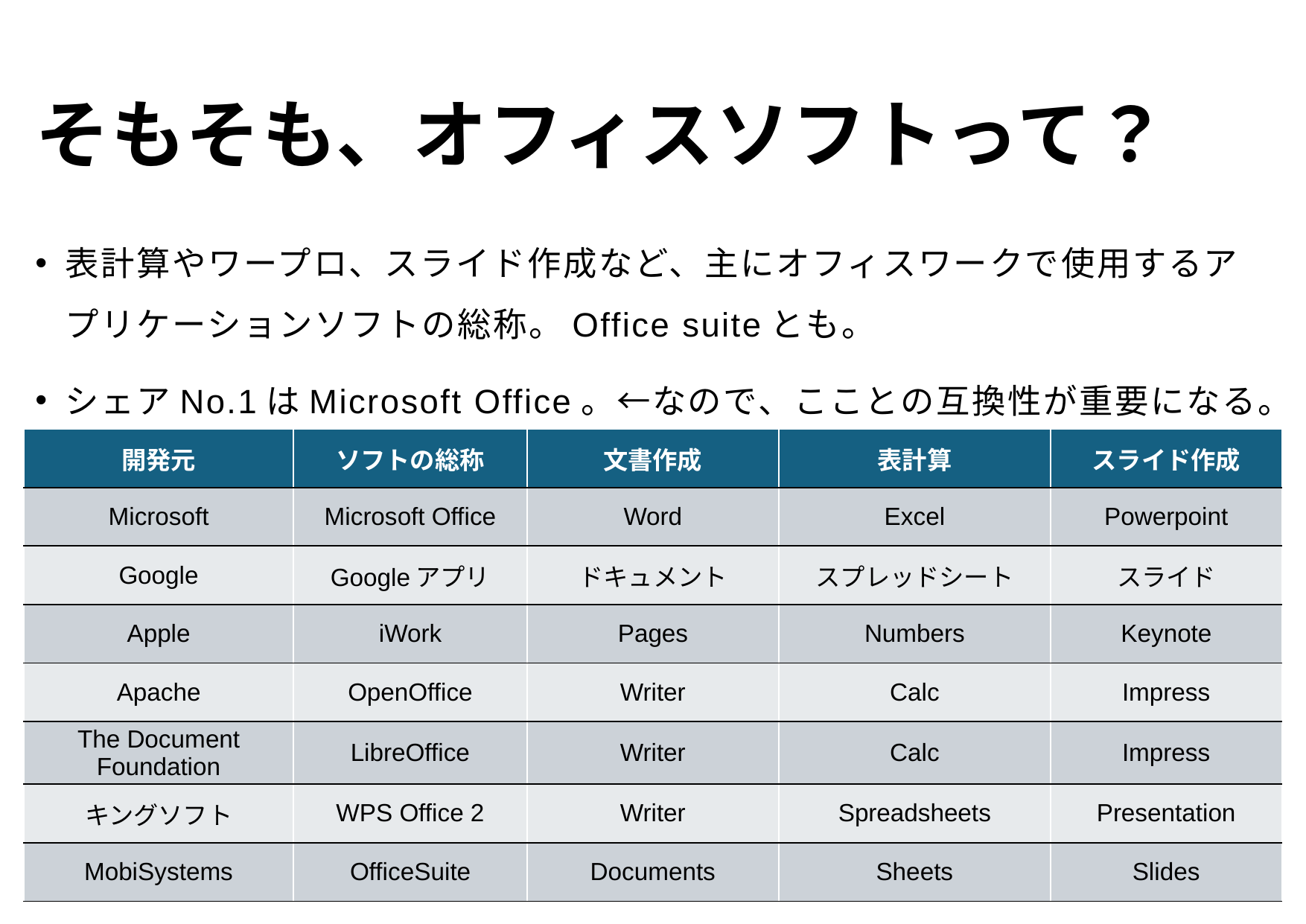

# そもそも、オフィスソフトって？
表計算やワープロ、スライド作成など、主にオフィスワークで使用するアプリケーションソフトの総称。Office suiteとも。
シェアNo.1はMicrosoft Office。←なので、こことの互換性が重要になる。

| 開発元 | ソフトの総称 | 文書作成 | 表計算 | スライド作成 |
| --- | --- | --- | --- | --- |
| Microsoft | Microsoft Office | Word | Excel | Powerpoint |
| Google | Googleアプリ | ドキュメント | スプレッドシート | スライド |
| Apple | iWork | Pages | Numbers | Keynote |
| Apache | OpenOffice | Writer | Calc | Impress |
| The Document Foundation | LibreOffice | Writer | Calc | Impress |
| キングソフト | WPS Office 2 | Writer | Spreadsheets | Presentation |
| MobiSystems | OfficeSuite | Documents | Sheets | Slides |